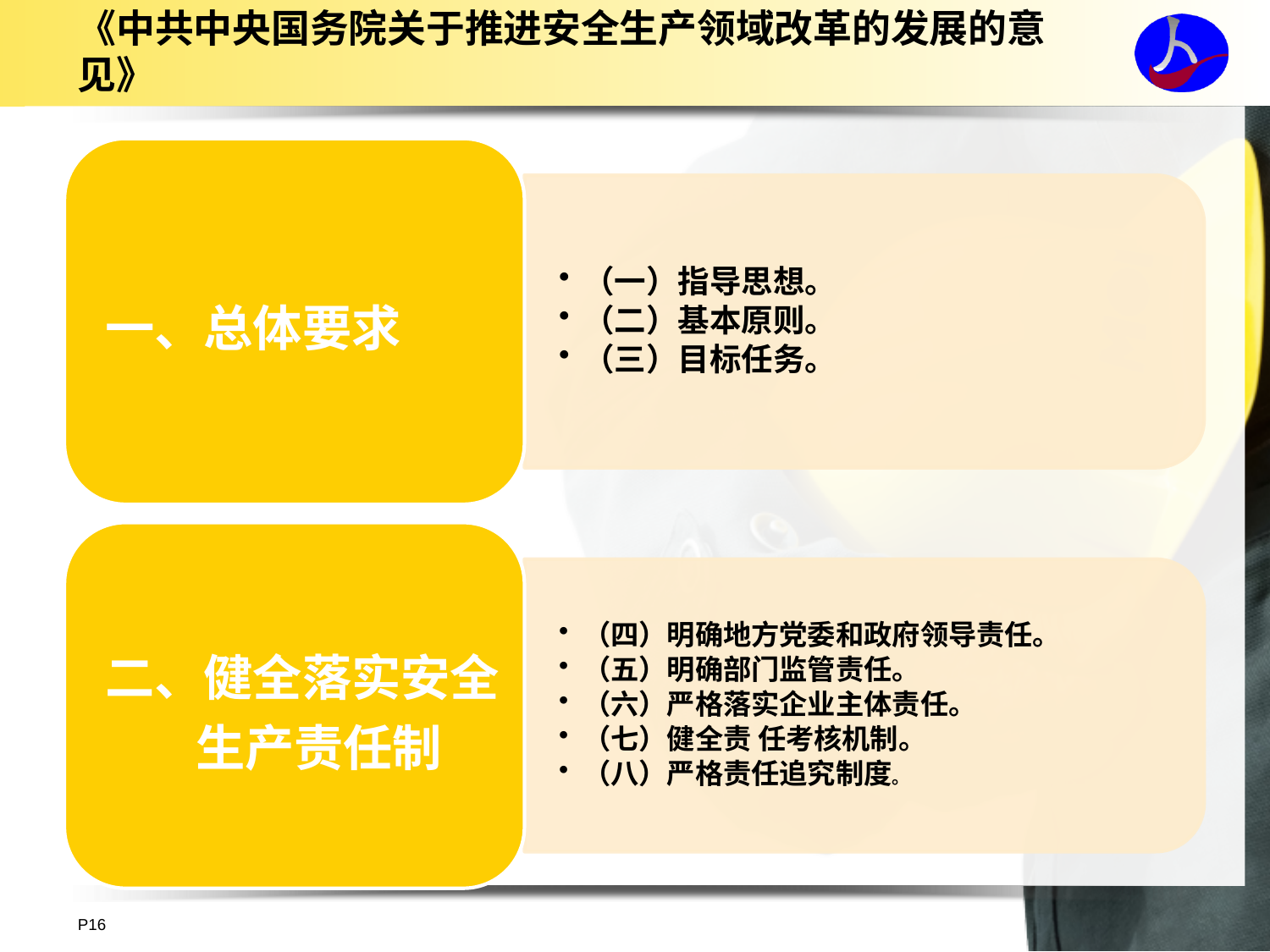

# 《中共中央国务院关于推进安全生产领域改革的发展的意见》
（一）指导思想。
（二）基本原则。
（三）目标任务。
一、总体要求
（四）明确地方党委和政府领导责任。
（五）明确部门监管责任。
（六）严格落实企业主体责任。
（七）健全责 任考核机制。
（八）严格责任追究制度。
二、健全落实安全
       生产责任制
P16